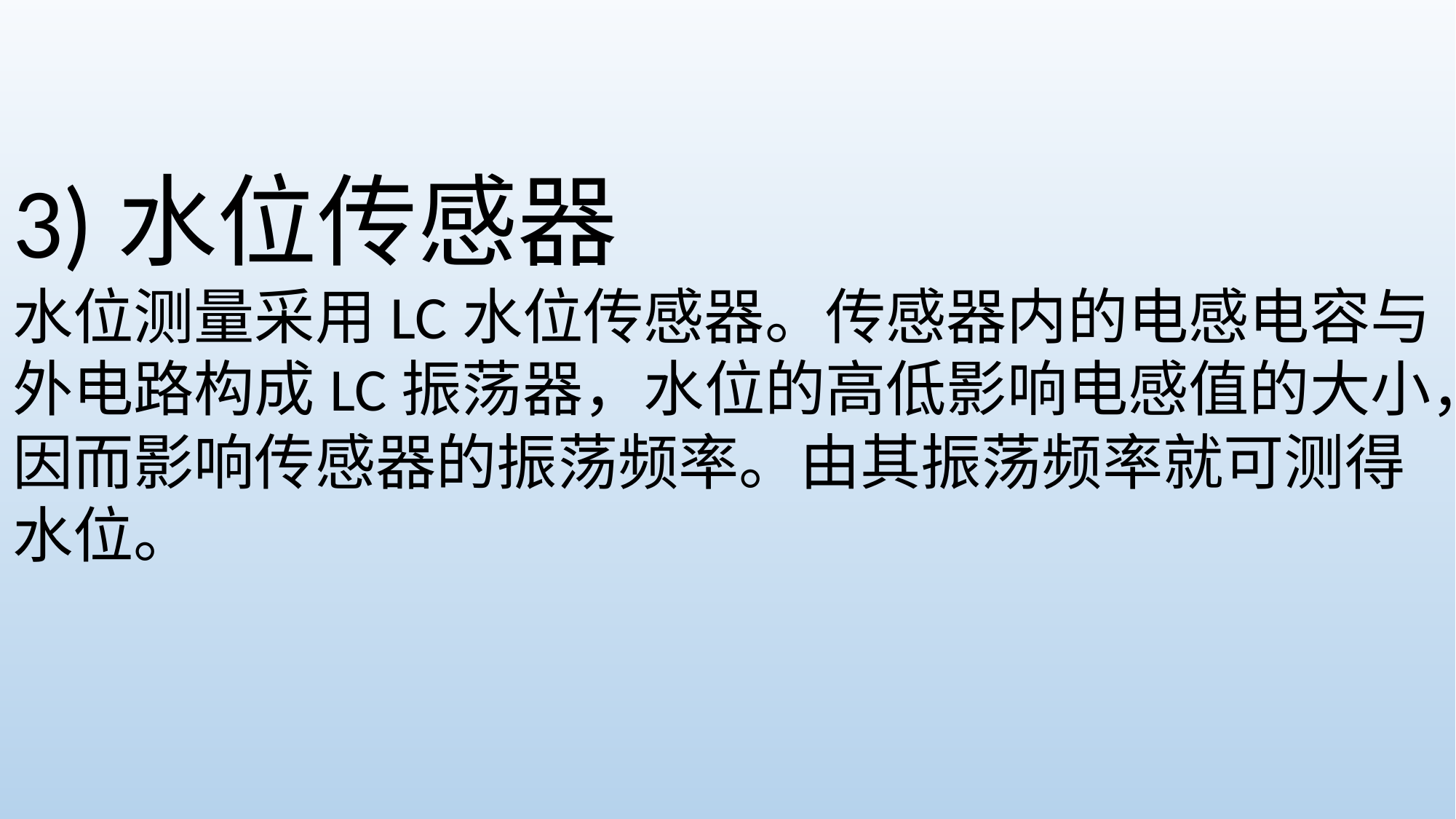

3)水位传感器
水位测量采用LC水位传感器。传感器内的电感电容与外电路构成LC振荡器，水位的高低影响电感值的大小，因而影响传感器的振荡频率。由其振荡频率就可测得水位。